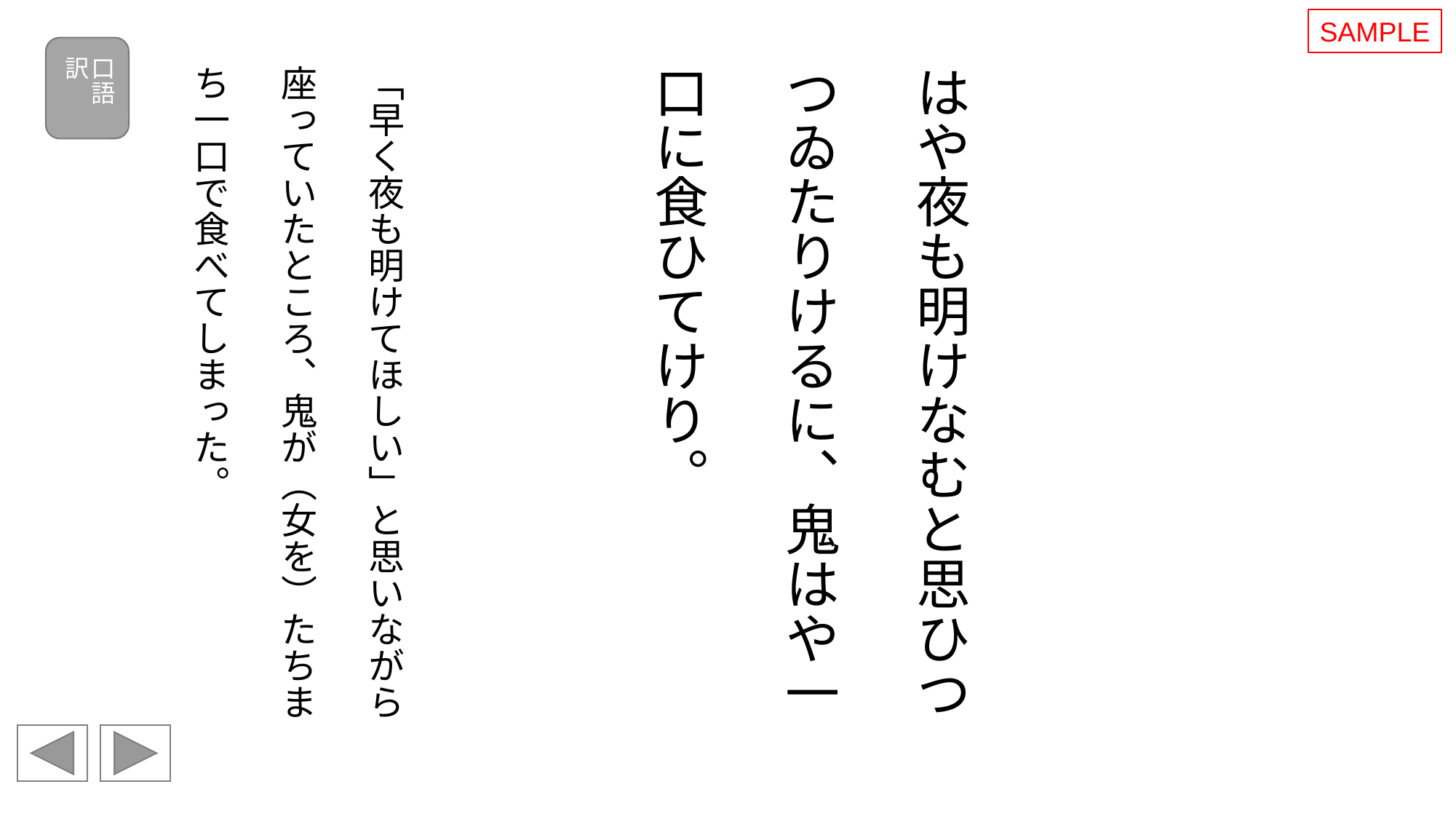

SAMPLE
口語訳
「早く夜も明けてほしい」と思いながら座っていたところ、鬼が（女を）たちまち一口で食べてしまった。
はや夜も明けなむと思ひつつゐたりけるに、鬼はや一口に食ひてけり。